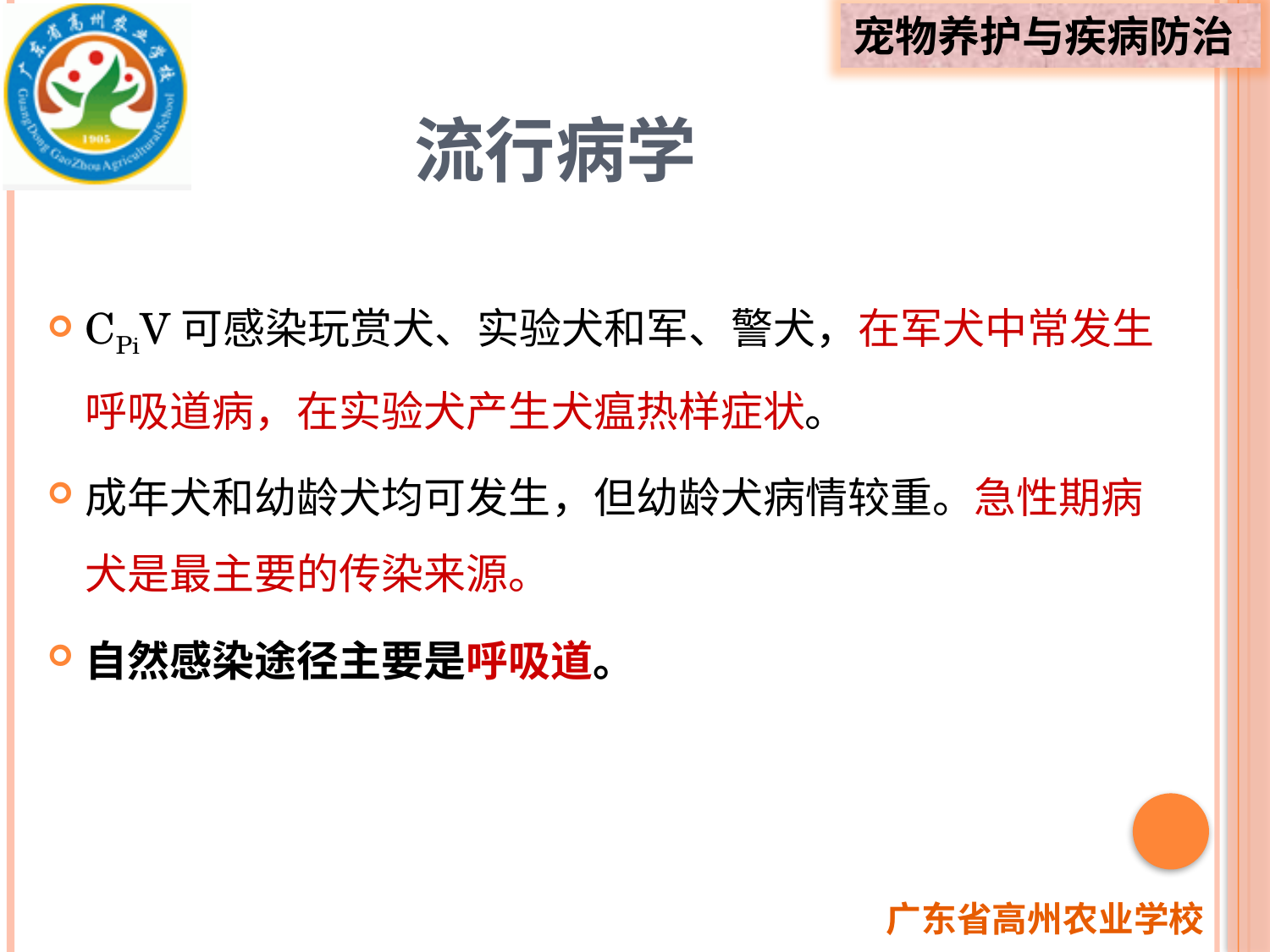

# 流行病学
CPiV可感染玩赏犬、实验犬和军、警犬，在军犬中常发生呼吸道病，在实验犬产生犬瘟热样症状。
成年犬和幼龄犬均可发生，但幼龄犬病情较重。急性期病犬是最主要的传染来源。
自然感染途径主要是呼吸道。